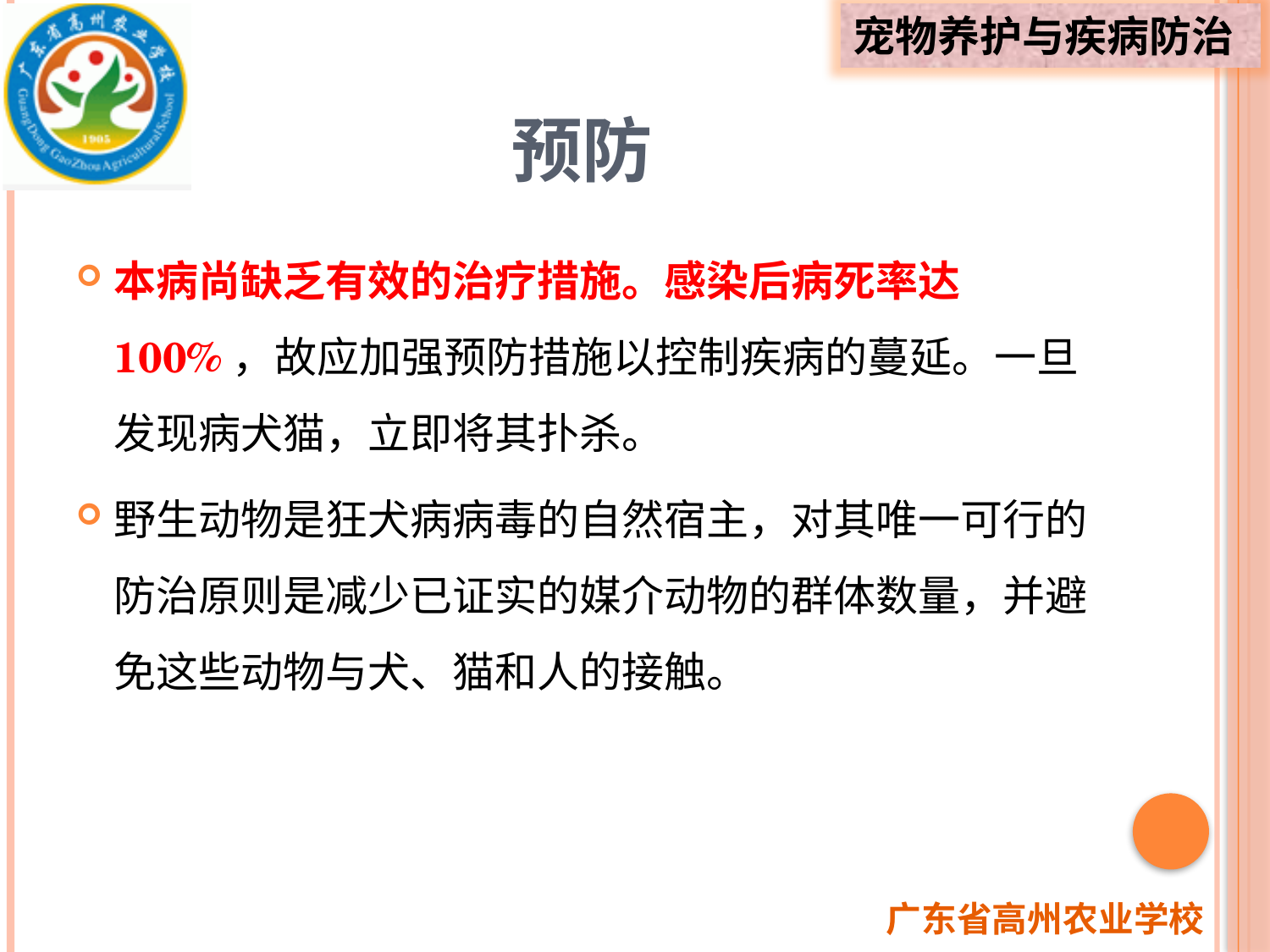

# 预防
本病尚缺乏有效的治疗措施。感染后病死率达100%，故应加强预防措施以控制疾病的蔓延。一旦发现病犬猫，立即将其扑杀。
野生动物是狂犬病病毒的自然宿主，对其唯一可行的防治原则是减少已证实的媒介动物的群体数量，并避免这些动物与犬、猫和人的接触。